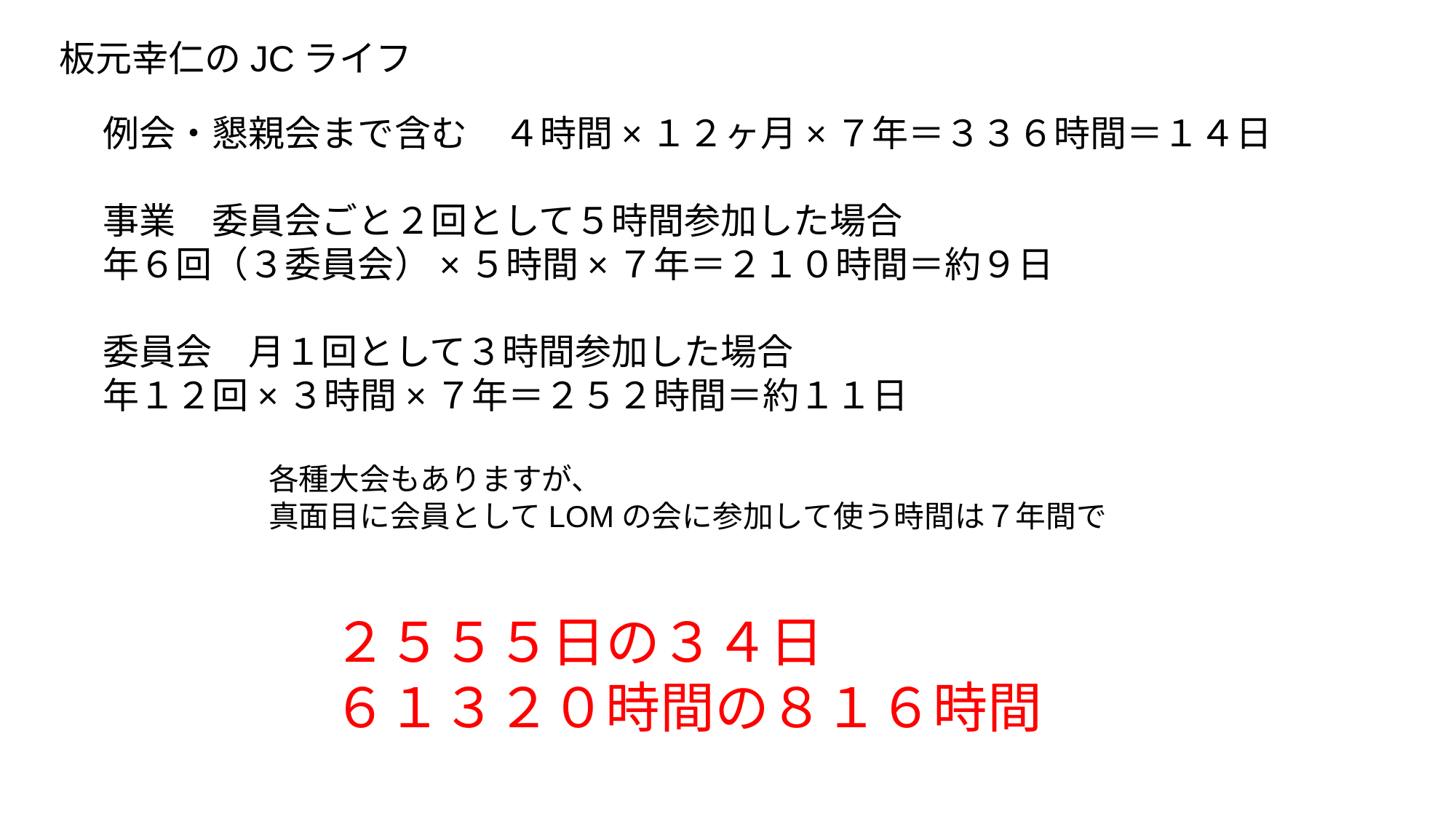

# 板元幸仁のJCライフ
例会・懇親会まで含む　４時間×１２ヶ月×７年＝３３６時間＝１４日

事業　委員会ごと２回として５時間参加した場合
年６回（３委員会）×５時間×７年＝２１０時間＝約９日

委員会　月１回として３時間参加した場合
年１２回×３時間×７年＝２５２時間＝約１１日
各種大会もありますが、
真面目に会員としてLOMの会に参加して使う時間は７年間で
２５５５日の３４日
６１３２０時間の８１６時間